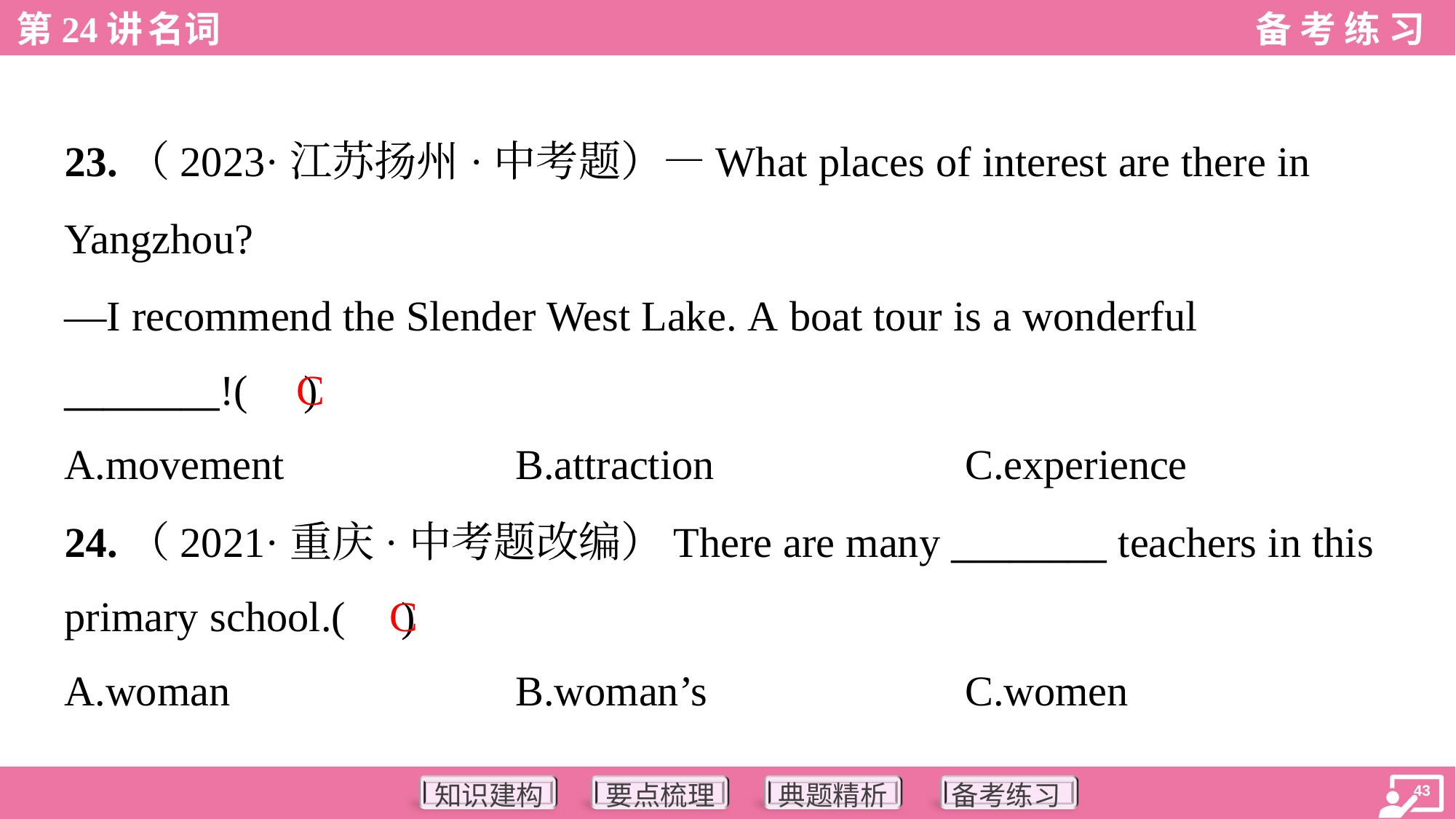

23.（2023·江苏扬州·中考题）—What places of interest are there in
Yangzhou?
—I recommend the Slender West Lake. A boat tour is a wonderful
________!(     )
C
A.movement	B.attraction	C.experience
24.（2021·重庆·中考题改编）There are many ________ teachers in this
primary school.(     )
C
A.woman	B.woman’s	C.women